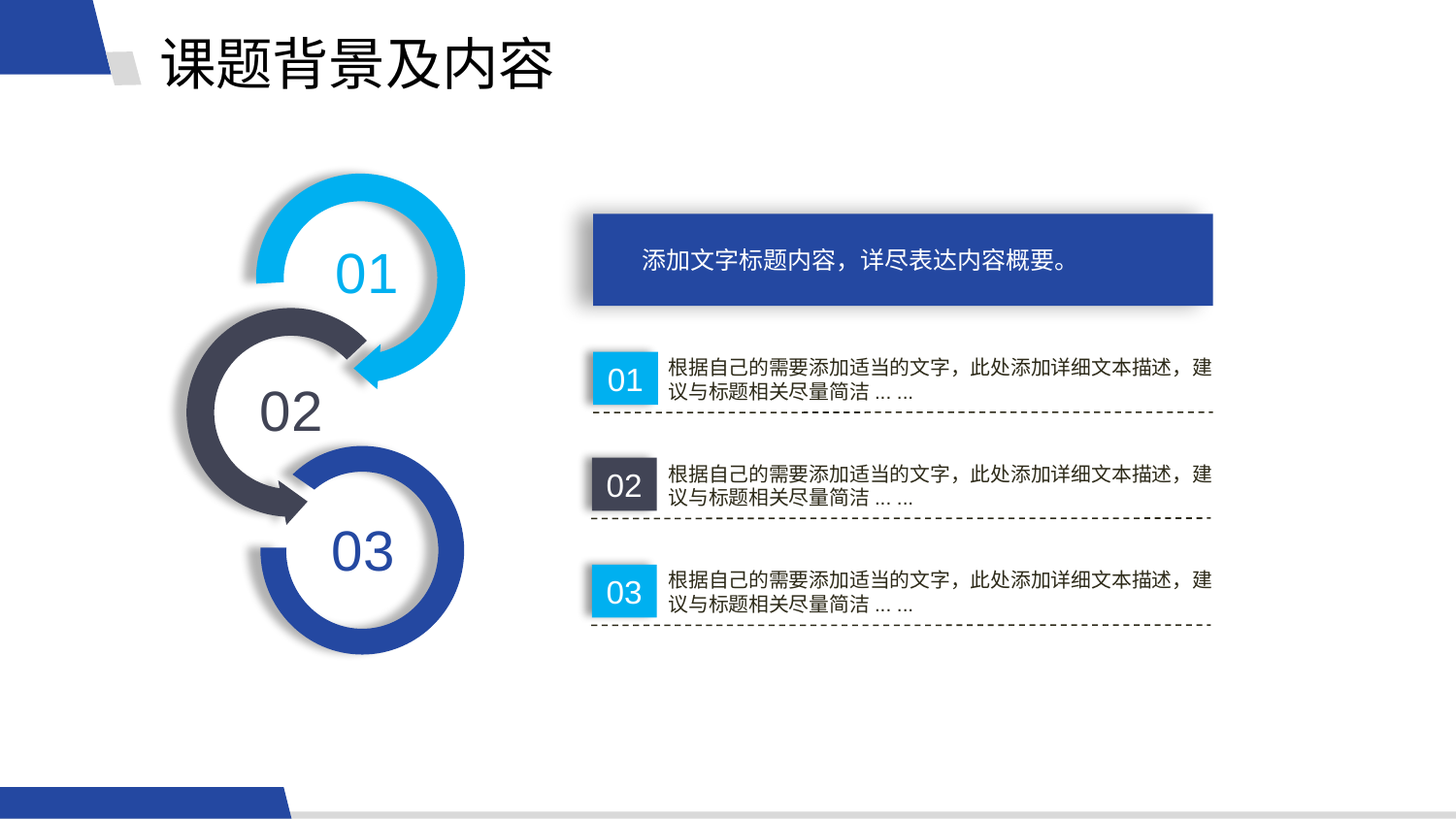

课题背景及内容

01
添加文字标题内容，详尽表达内容概要。

根据自己的需要添加适当的文字，此处添加详细文本描述，建议与标题相关尽量简洁... ...

01
02

根据自己的需要添加适当的文字，此处添加详细文本描述，建议与标题相关尽量简洁... ...

02
03
根据自己的需要添加适当的文字，此处添加详细文本描述，建议与标题相关尽量简洁... ...

03